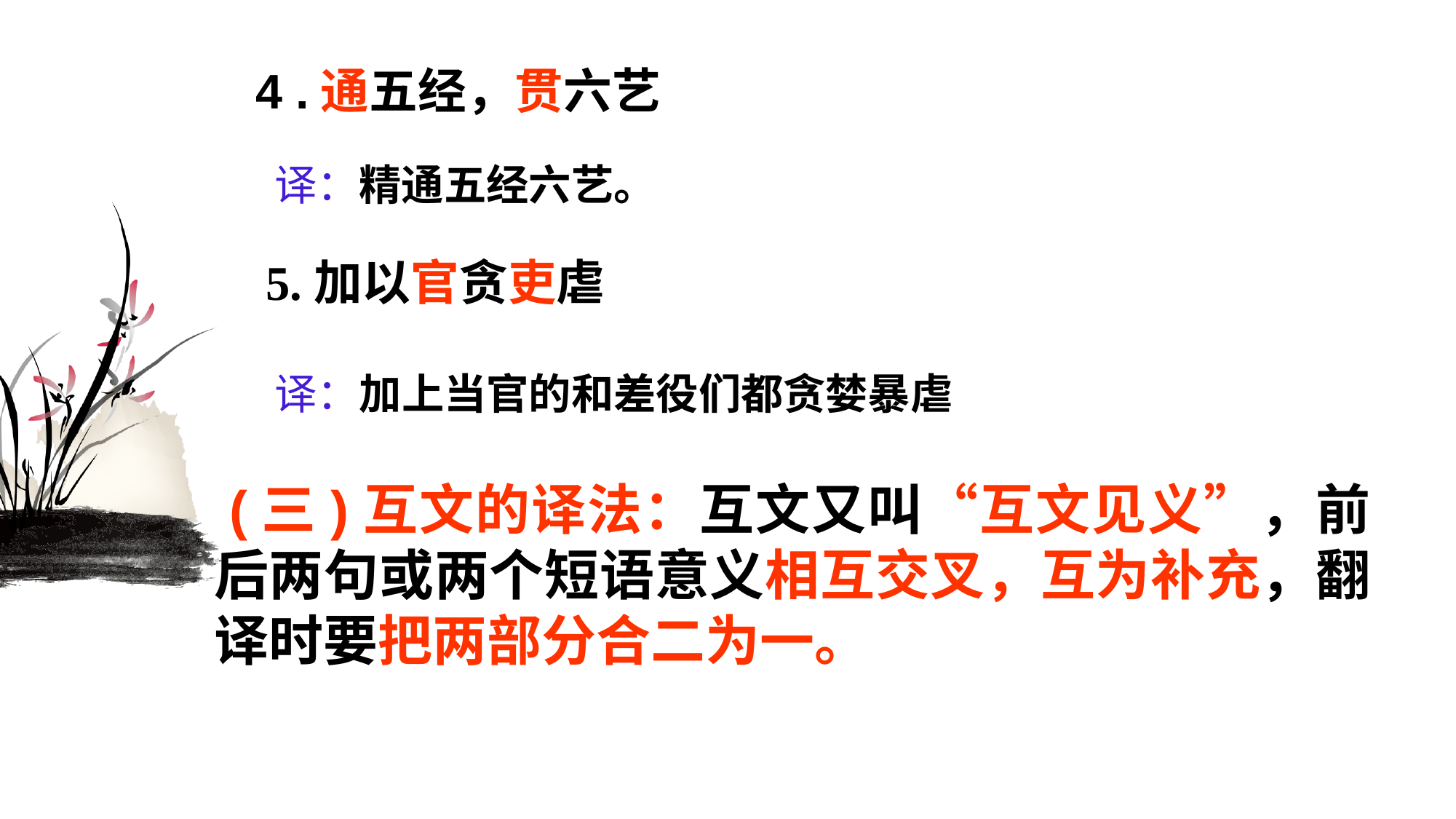

4 .通五经，贯六艺
译：精通五经六艺。
5.加以官贪吏虐
译：加上当官的和差役们都贪婪暴虐
 (三)互文的译法：互文又叫“互文见义”，前后两句或两个短语意义相互交叉，互为补充，翻译时要把两部分合二为一。